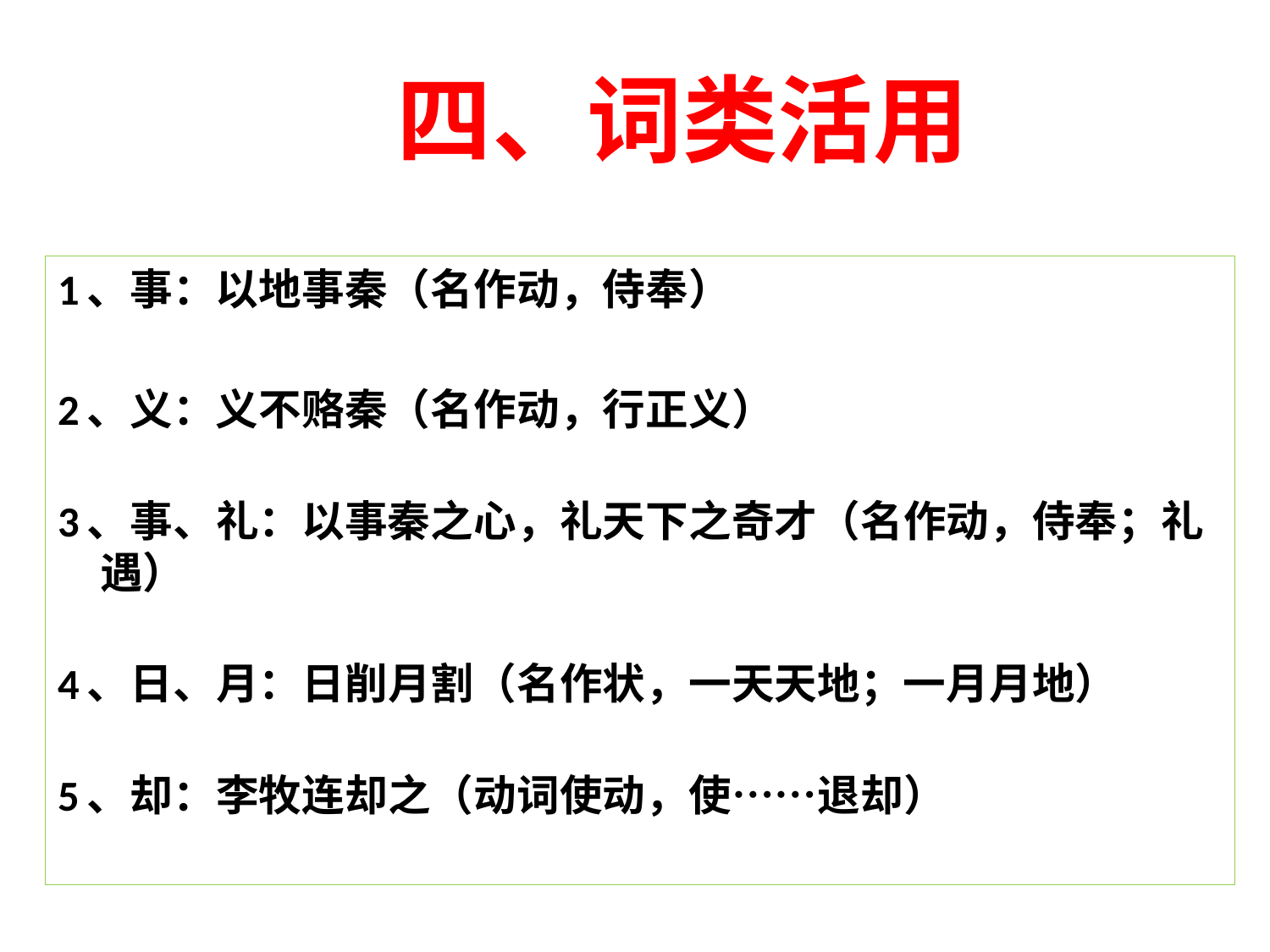

# 四、词类活用
1、事：以地事秦（名作动，侍奉）

2、义：义不赂秦（名作动，行正义）
3、事、礼：以事秦之心，礼天下之奇才（名作动，侍奉；礼遇）
4、日、月：日削月割（名作状，一天天地；一月月地）
5、却：李牧连却之（动词使动，使……退却）